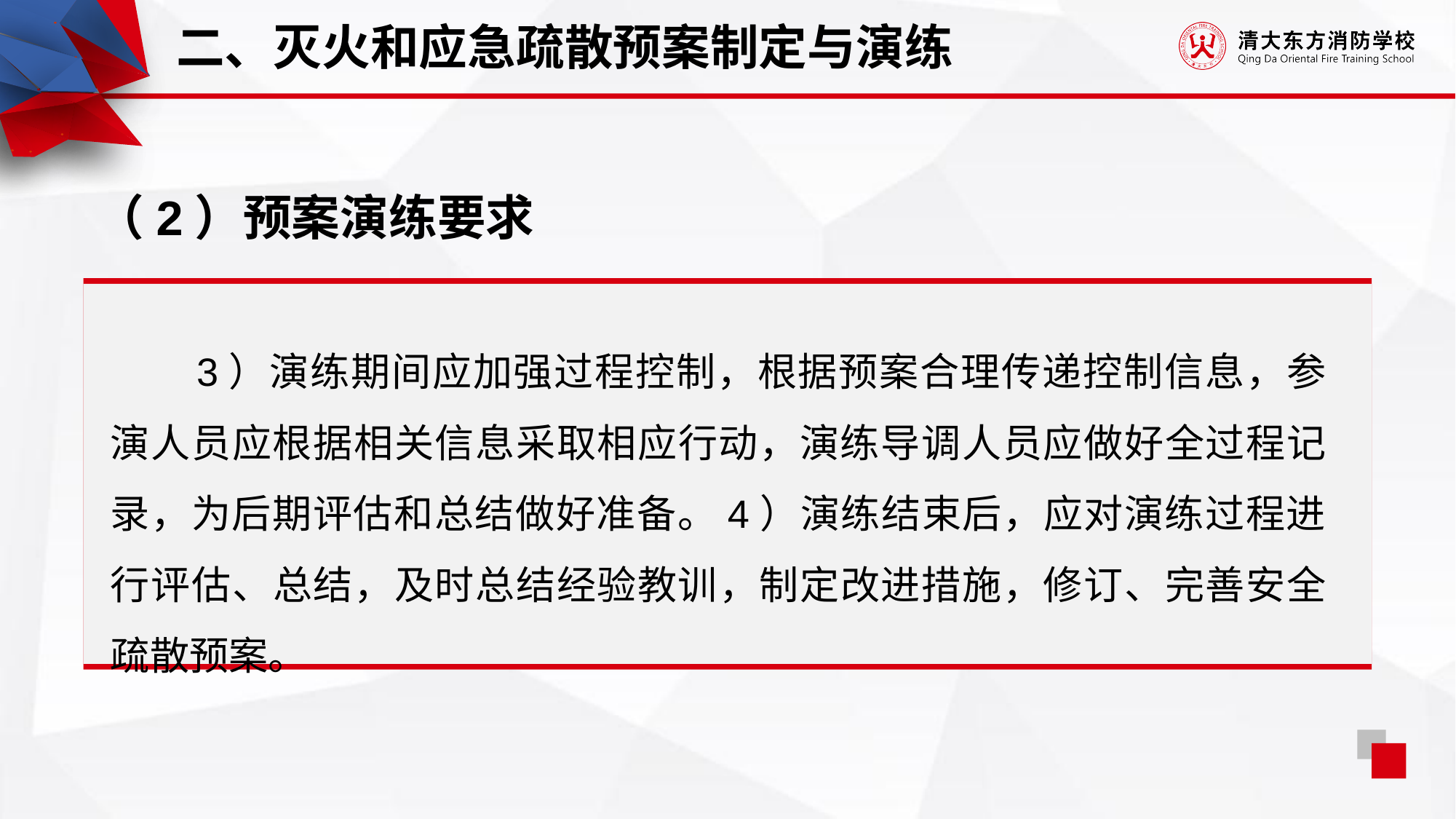

二、灭火和应急疏散预案制定与演练

（2）预案演练要求

3）演练期间应加强过程控制，根据预案合理传递控制信息，参演人员应根据相关信息采取相应行动，演练导调人员应做好全过程记录，为后期评估和总结做好准备。4）演练结束后，应对演练过程进行评估、总结，及时总结经验教训，制定改进措施，修订、完善安全疏散预案。